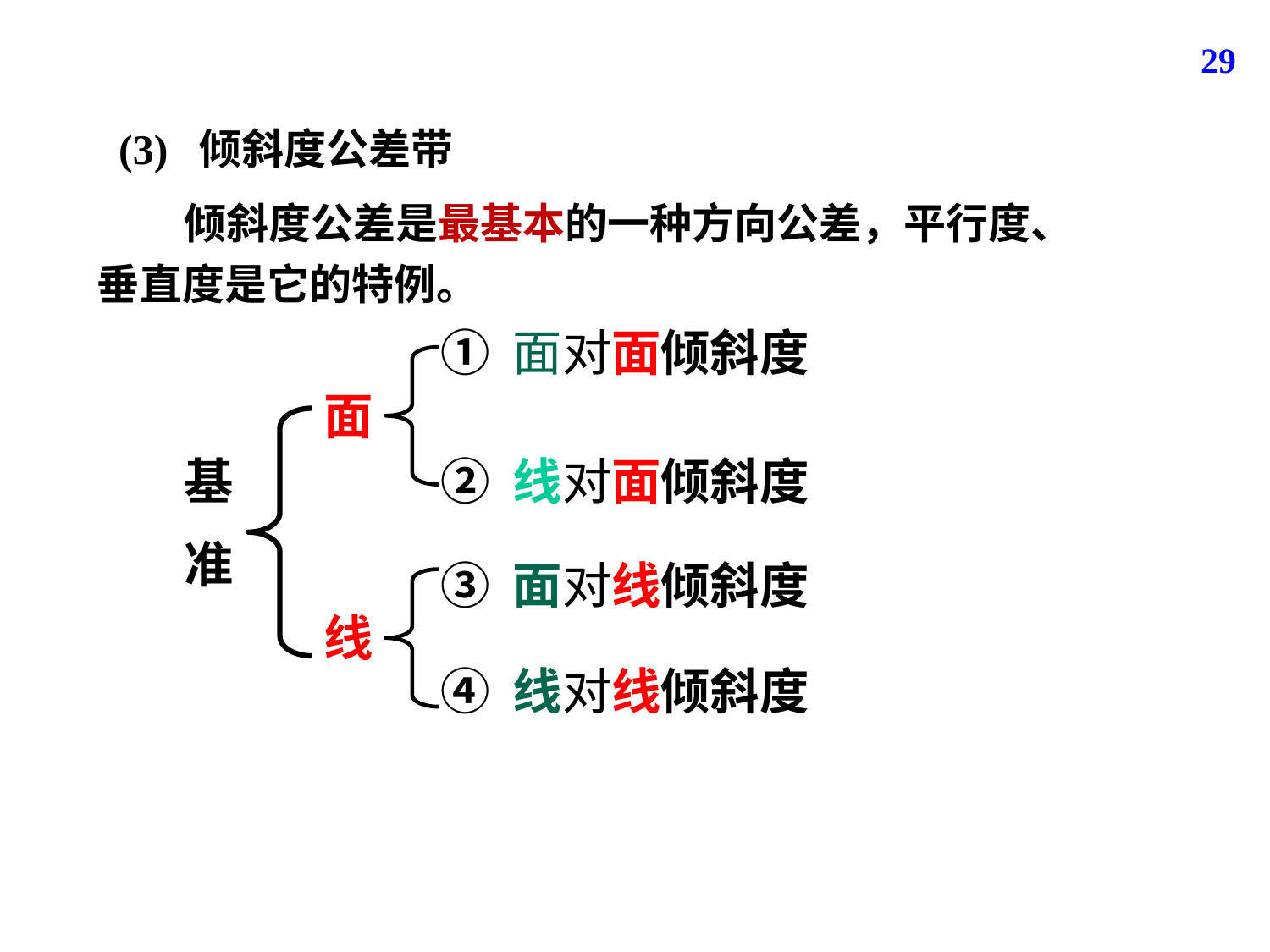

29
(3)  倾斜度公差带
        倾斜度公差是最基本的一种方向公差，平行度、垂直度是它的特例。
① 面对面倾斜度

面

基
准
② 线对面倾斜度
③ 面对线倾斜度

线
④ 线对线倾斜度